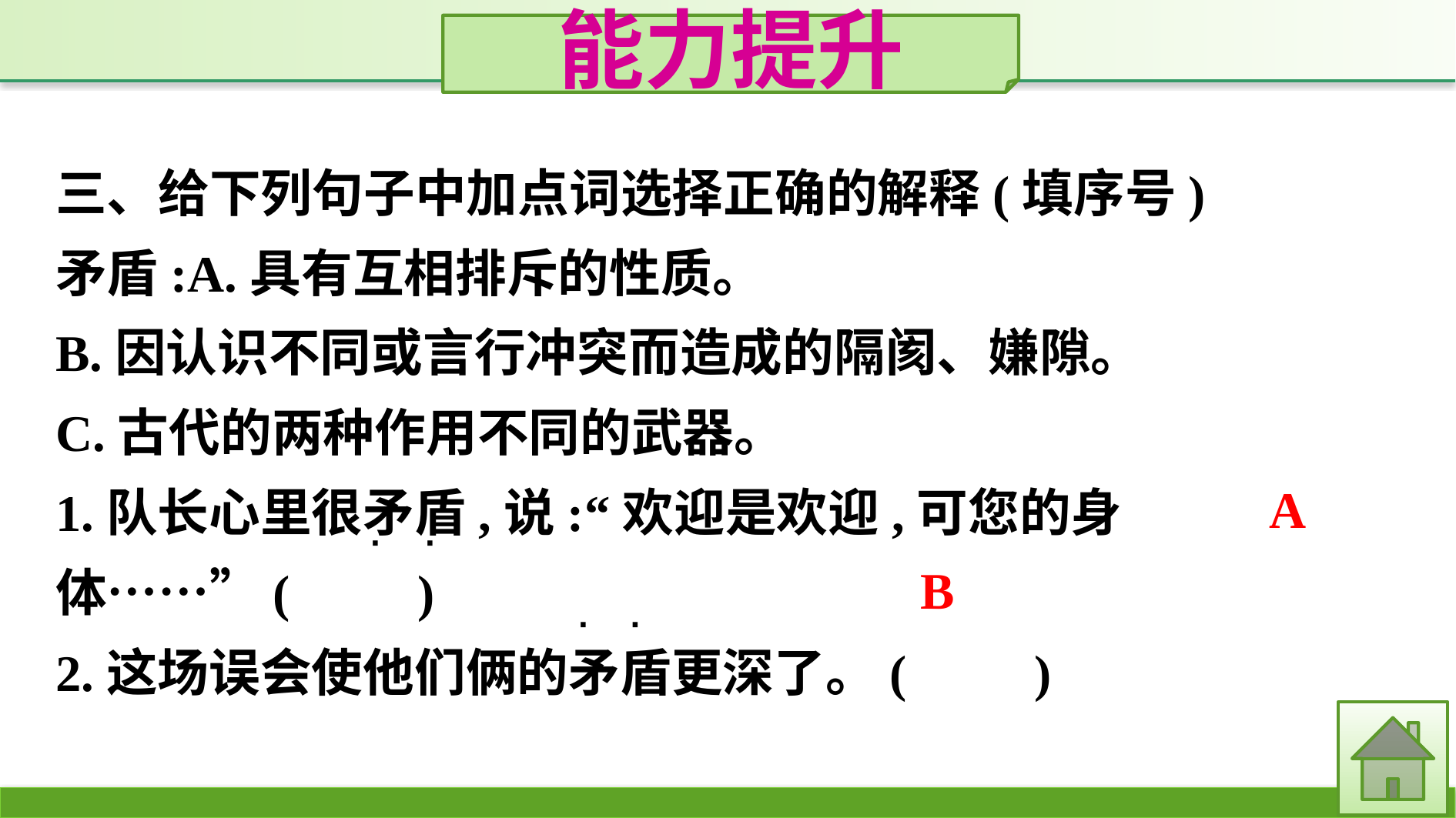

能力提升
三、给下列句子中加点词选择正确的解释(填序号)
矛盾:A.具有互相排斥的性质。
B.因认识不同或言行冲突而造成的隔阂、嫌隙。
C.古代的两种作用不同的武器。
1.队长心里很矛盾,说:“欢迎是欢迎,可您的身体……”(　　)
2.这场误会使他们俩的矛盾更深了。(　　)
·
·
·
·
A
B